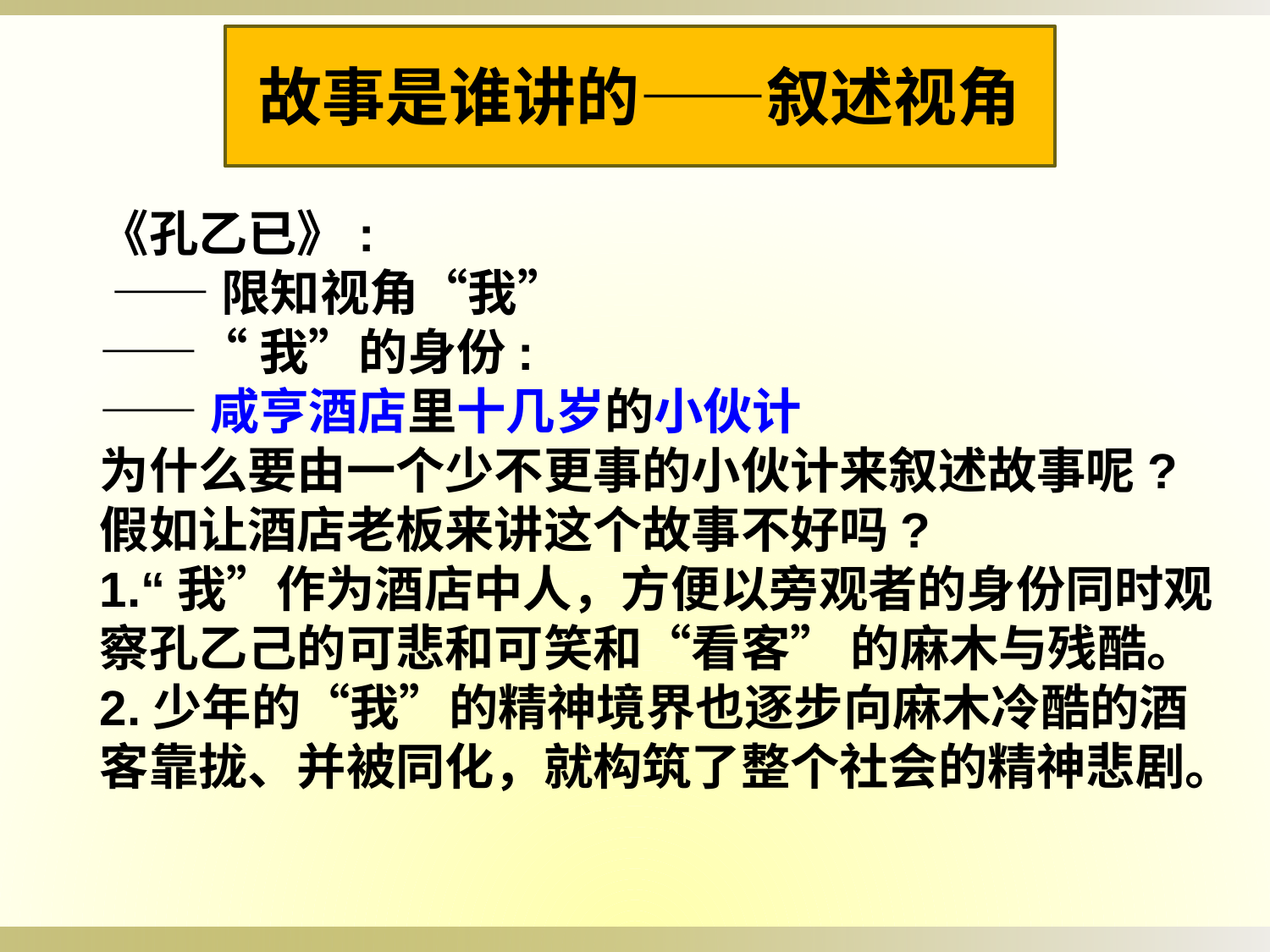

故事是谁讲的——叙述视角
《孔乙已》:
 ——限知视角“我”
——“我”的身份:
——咸亨酒店里十几岁的小伙计
为什么要由一个少不更事的小伙计来叙述故事呢?假如让酒店老板来讲这个故事不好吗?
1.“我”作为酒店中人，方便以旁观者的身份同时观察孔乙己的可悲和可笑和“看客” 的麻木与残酷。
2.少年的“我”的精神境界也逐步向麻木冷酷的酒客靠拢、并被同化，就构筑了整个社会的精神悲剧。